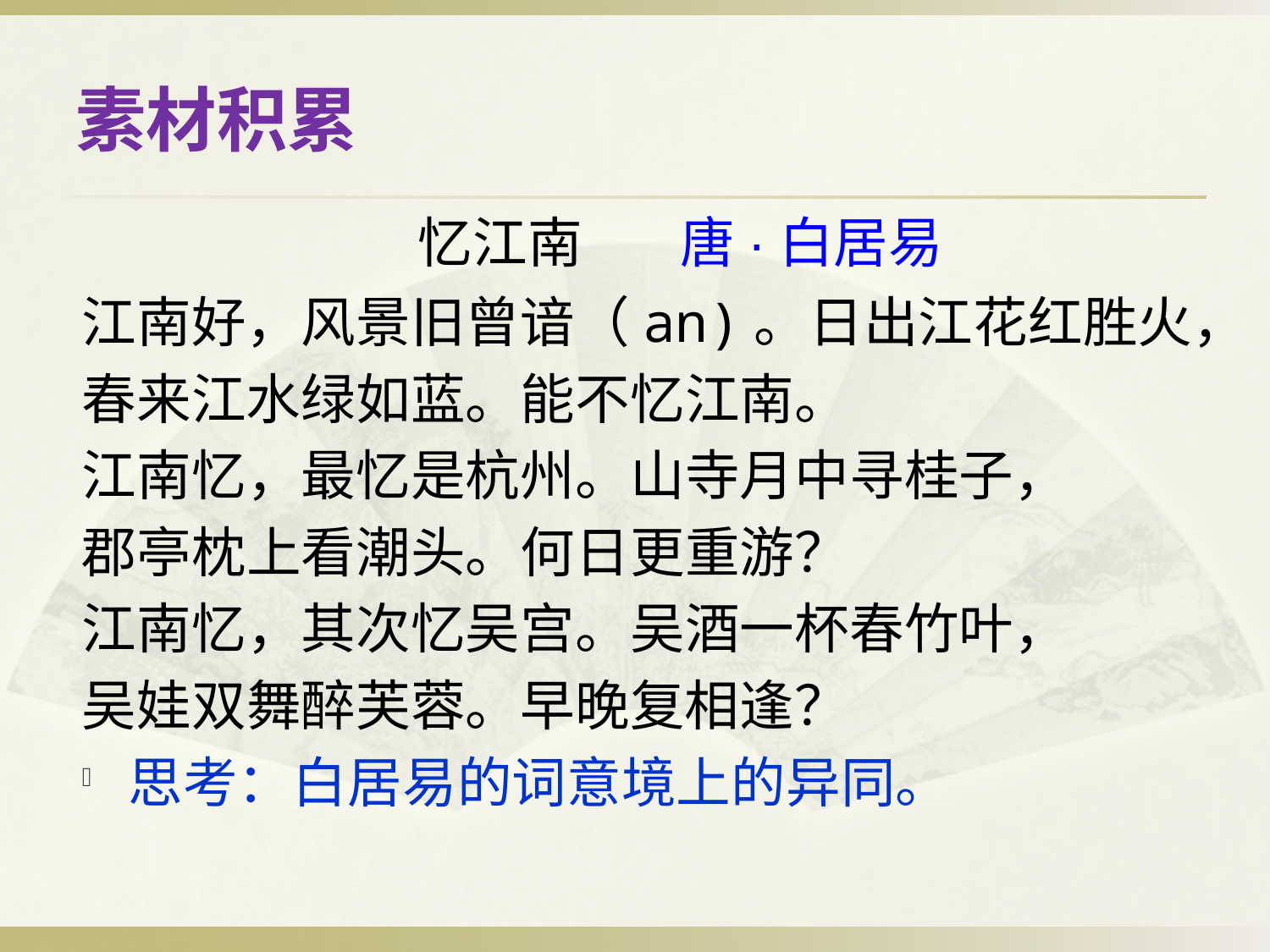

# 素材积累
                     忆江南        唐·白居易
江南好，风景旧曾谙（an)。日出江花红胜火，
春来江水绿如蓝。能不忆江南。
江南忆，最忆是杭州。山寺月中寻桂子，
郡亭枕上看潮头。何日更重游？
江南忆，其次忆吴宫。吴酒一杯春竹叶，
吴娃双舞醉芙蓉。早晚复相逢？
思考：白居易的词意境上的异同。